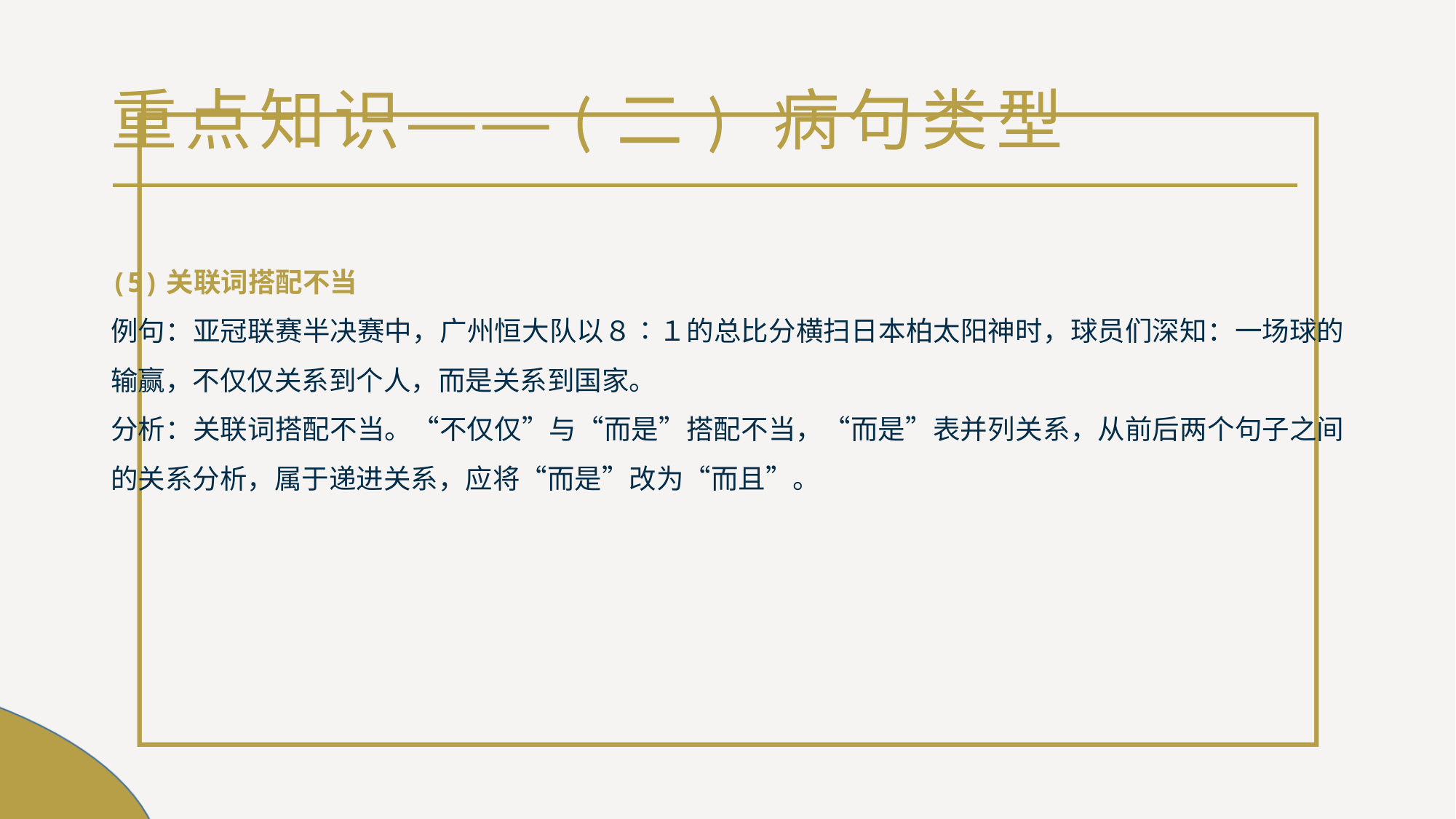

# 重点知识——(二) 病句类型
(5)关联词搭配不当
例句：亚冠联赛半决赛中，广州恒大队以８∶１的总比分横扫日本柏太阳神时，球员们深知：一场球的输赢，不仅仅关系到个人，而是关系到国家。
分析：关联词搭配不当。“不仅仅”与“而是”搭配不当，“而是”表并列关系，从前后两个句子之间的关系分析，属于递进关系，应将“而是”改为“而且”。